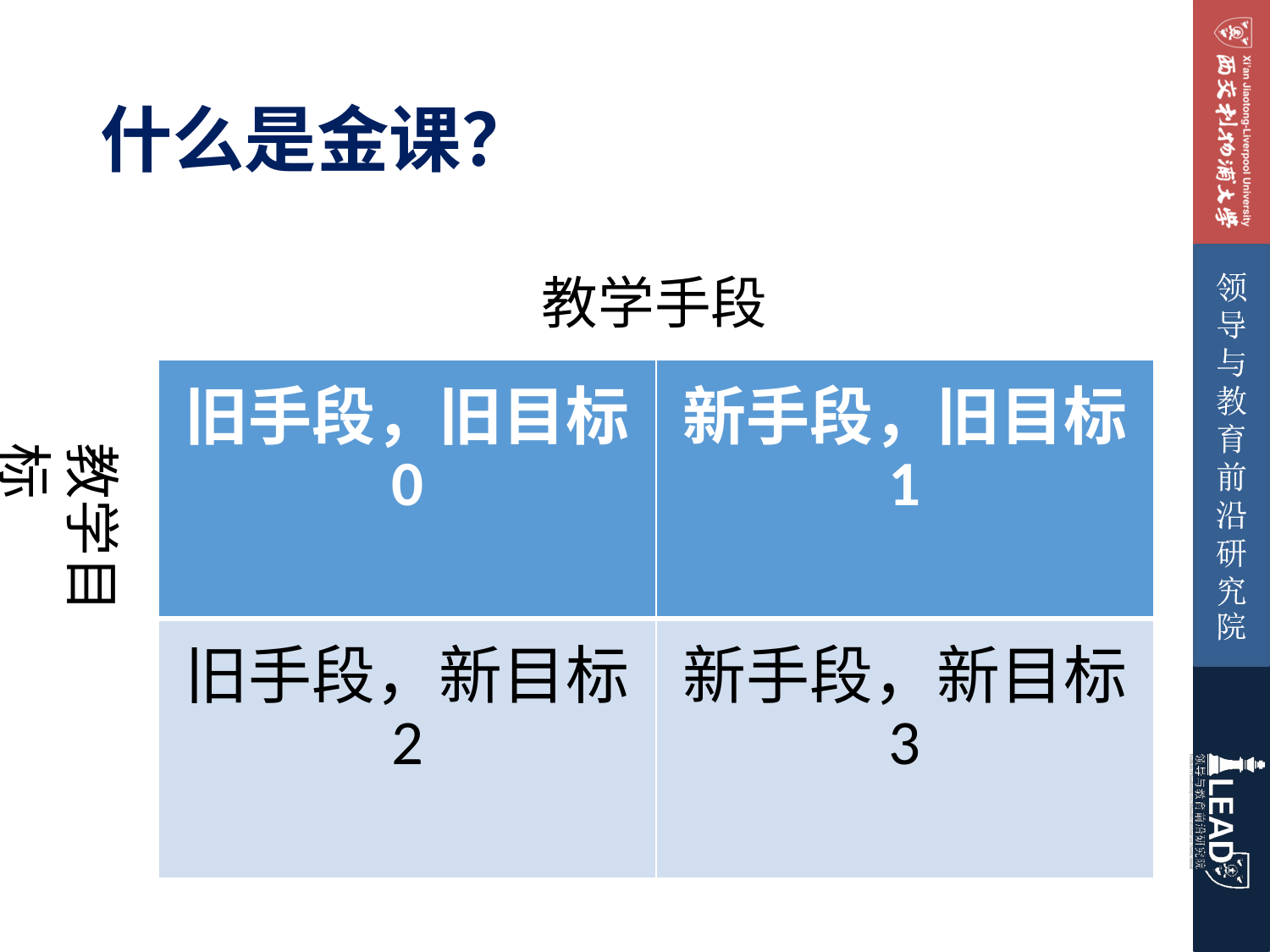

# 什么是金课？
教学手段
| 旧手段，旧目标 0 | 新手段，旧目标 1 |
| --- | --- |
| 旧手段，新目标 2 | 新手段，新目标 3 |
教学目标